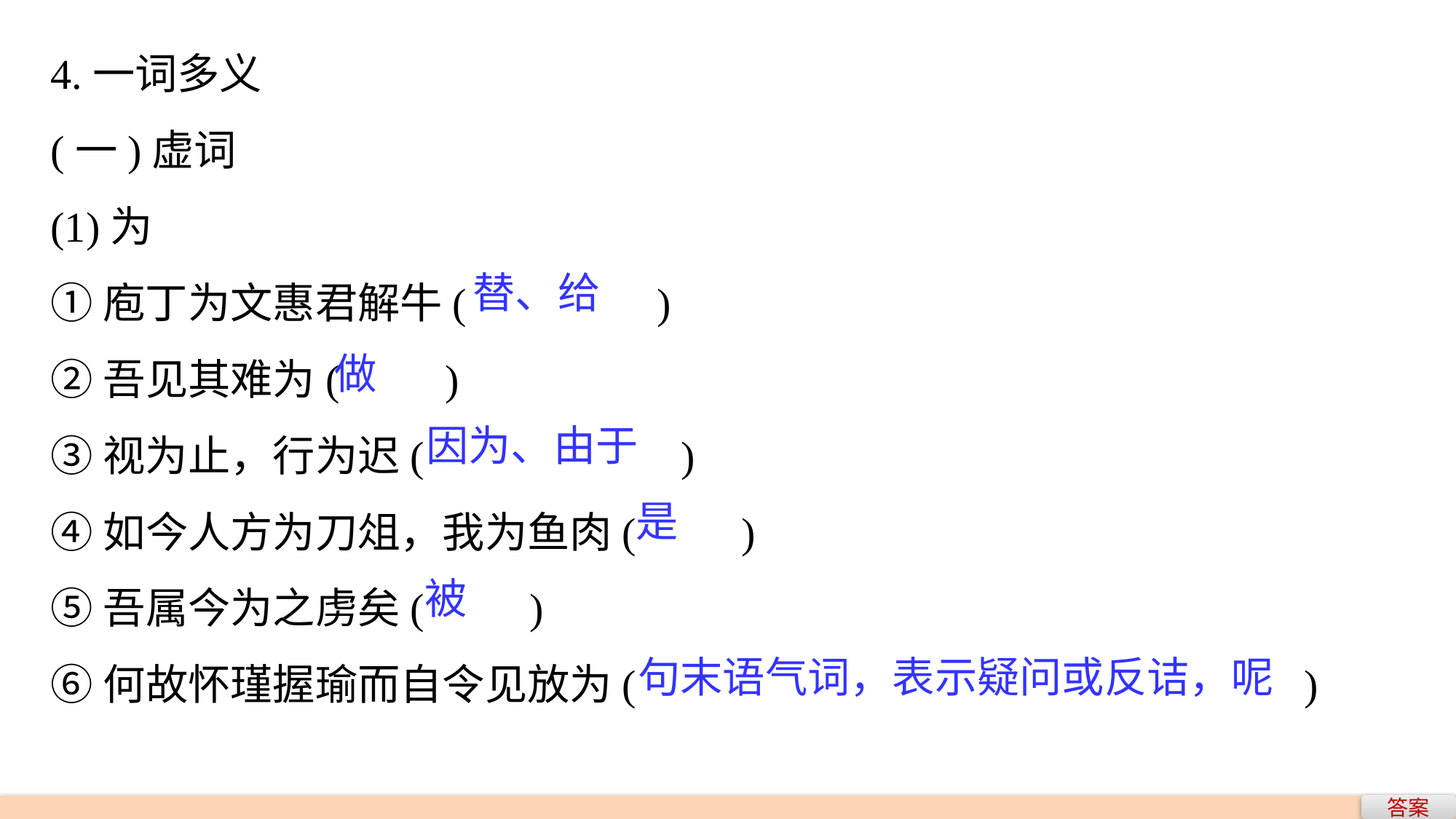

4.一词多义
(一)虚词
(1)为
①庖丁为文惠君解牛(　　　　)
②吾见其难为(　　)
③视为止，行为迟(　　　　       )
④如今人方为刀俎，我为鱼肉(　　)
⑤吾属今为之虏矣(　　)
⑥何故怀瑾握瑜而自令见放为(　　　					　)
替、给
做
因为、由于
是
被
句末语气词，表示疑问或反诘，呢
答案